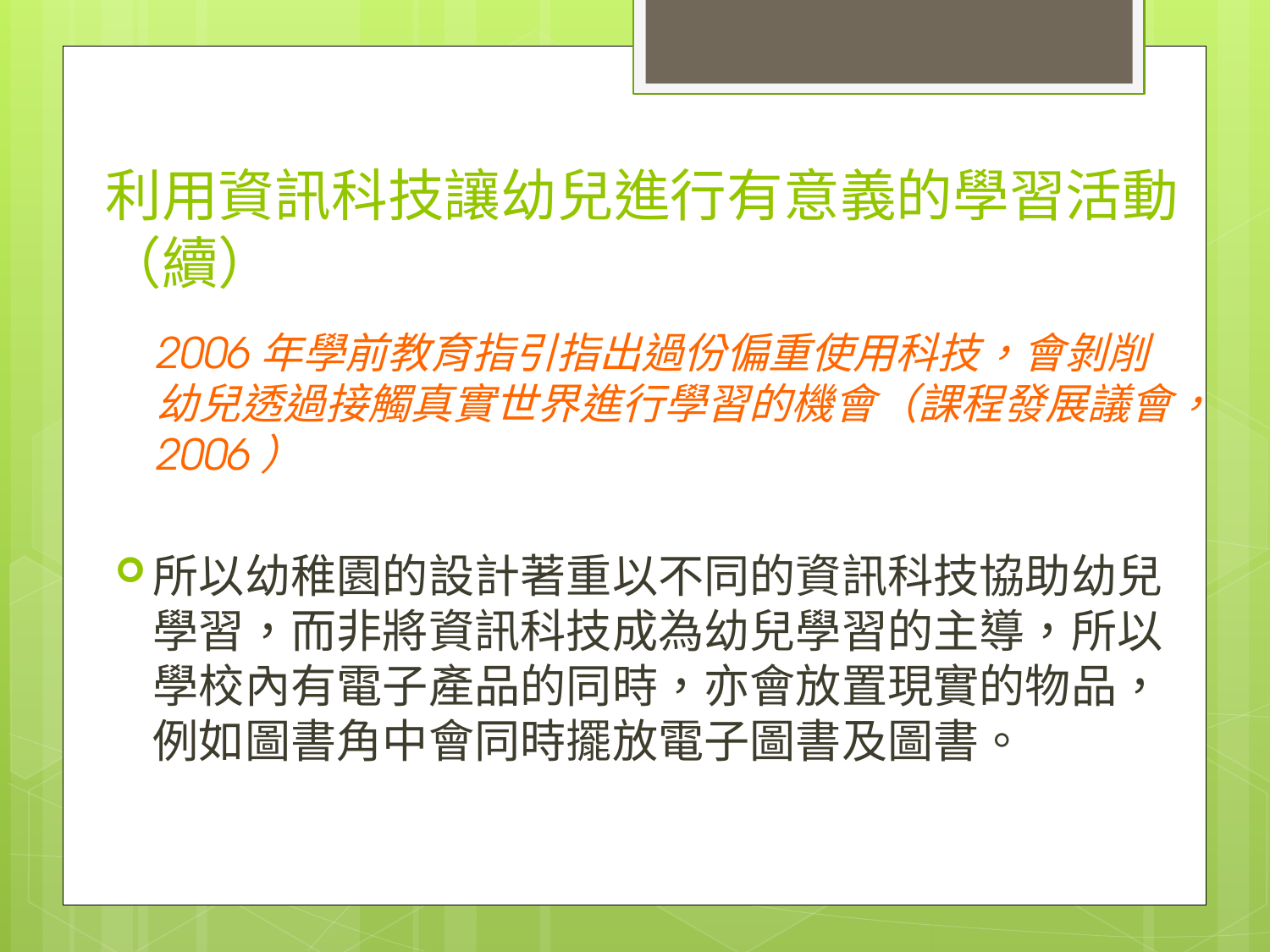

# 利用資訊科技讓幼兒進行有意義的學習活動 （續）
2006年學前教育指引指出過份偏重使用科技，會剝削幼兒透過接觸真實世界進行學習的機會（課程發展議會，2006）

所以幼稚園的設計著重以不同的資訊科技協助幼兒學習，而非將資訊科技成為幼兒學習的主導，所以學校內有電子產品的同時，亦會放置現實的物品，例如圖書角中會同時擺放電子圖書及圖書。